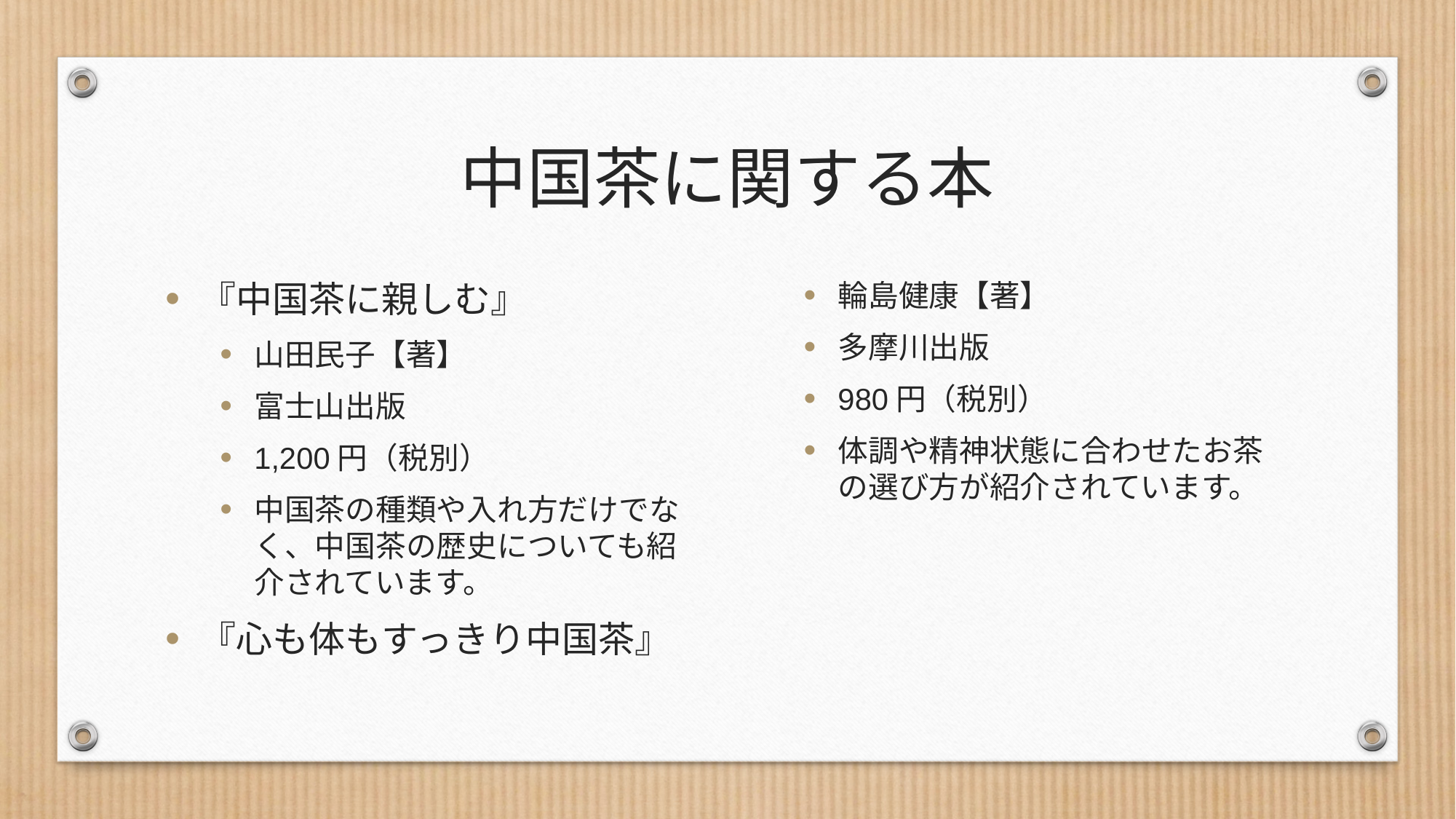

# 中国茶に関する本
『中国茶に親しむ』
山田民子【著】
富士山出版
1,200円（税別）
中国茶の種類や入れ方だけでなく、中国茶の歴史についても紹介されています。
『心も体もすっきり中国茶』
輪島健康【著】
多摩川出版
980円（税別）
体調や精神状態に合わせたお茶の選び方が紹介されています。